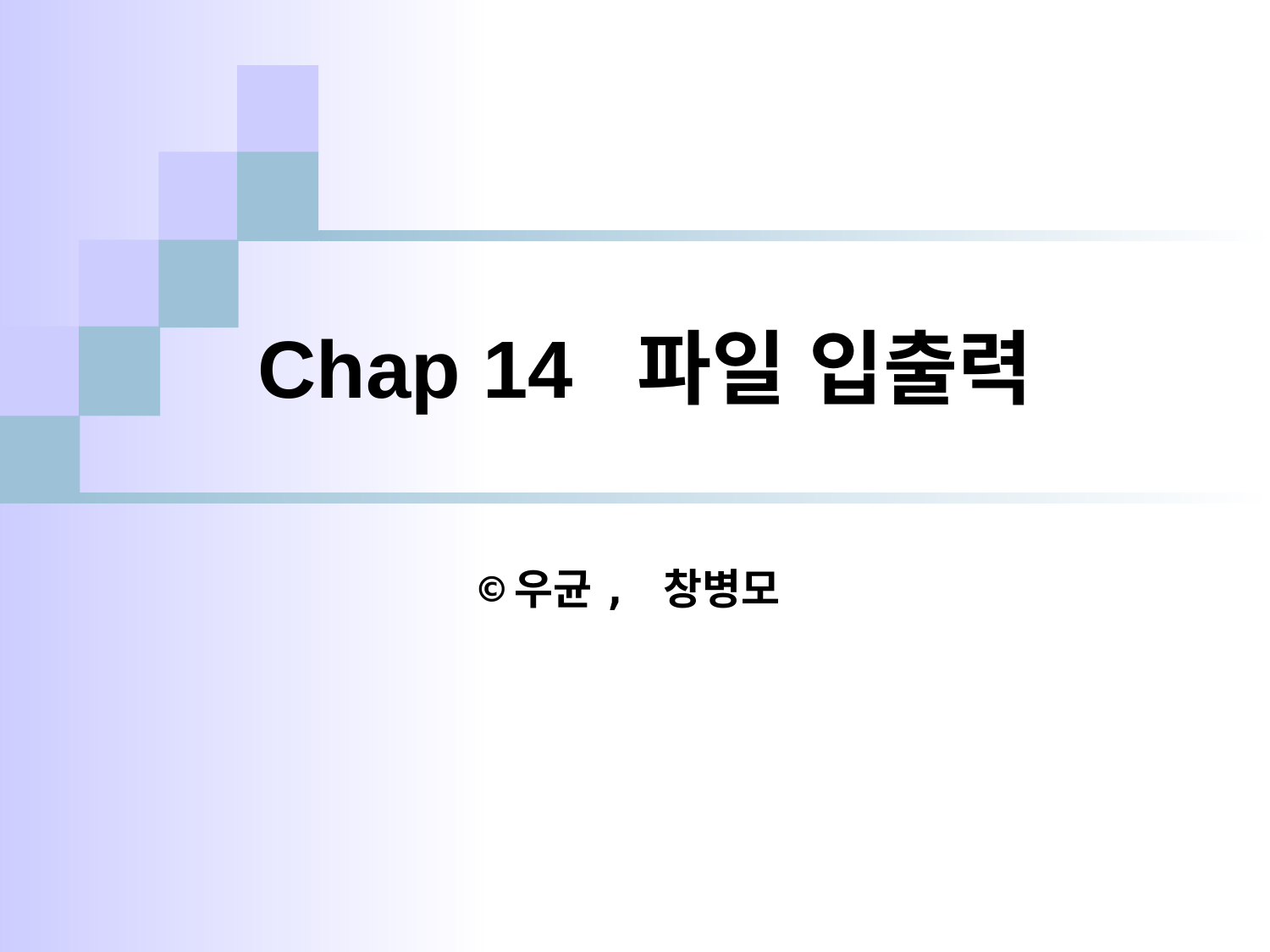

# Chap 14  파일 입출력
©우균, 창병모